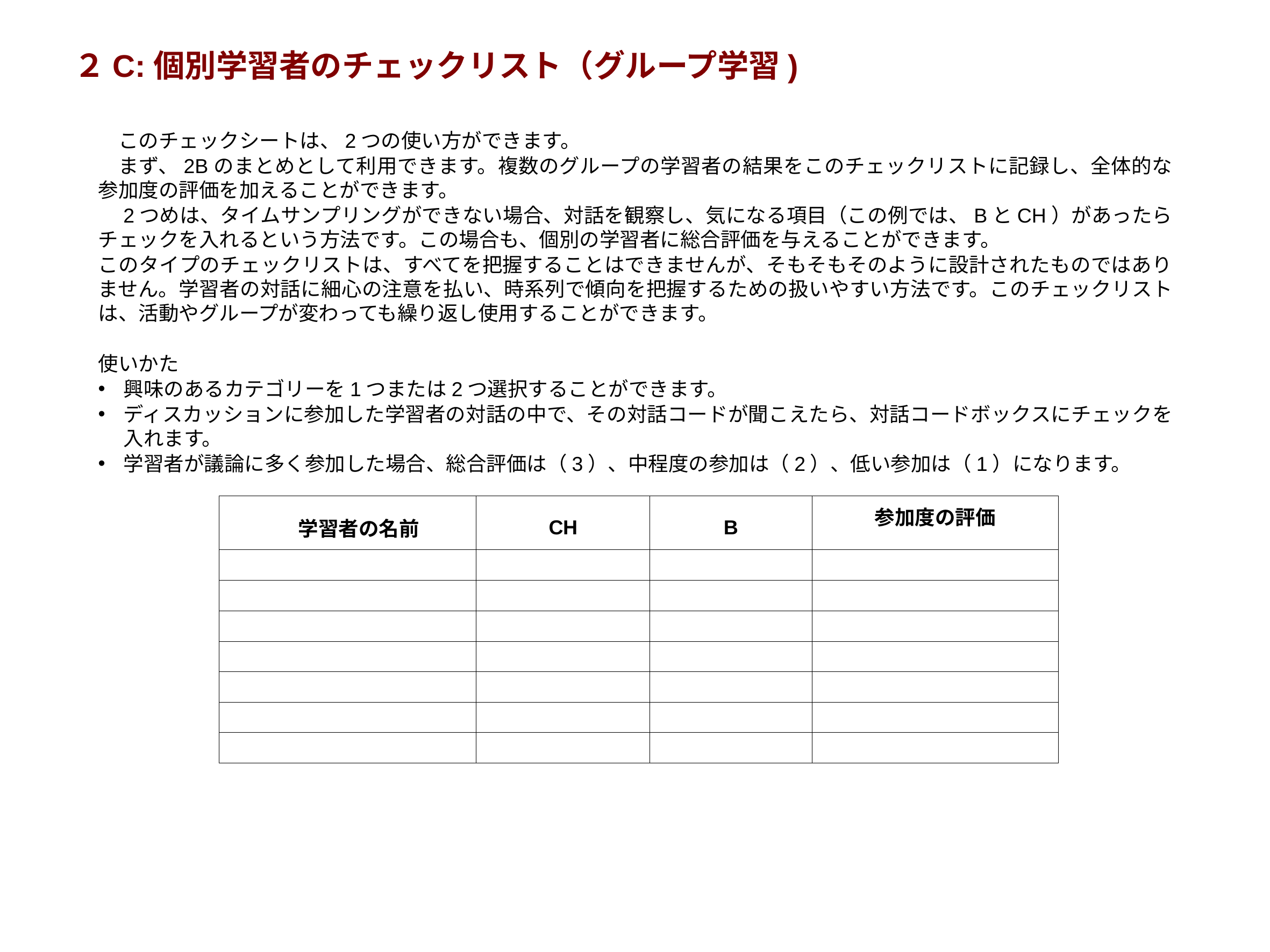

# ２C:個別学習者のチェックリスト（グループ学習)
　このチェックシートは、2つの使い方ができます。
　まず、2Bのまとめとして利用できます。複数のグループの学習者の結果をこのチェックリストに記録し、全体的な参加度の評価を加えることができます。
　2つめは、タイムサンプリングができない場合、対話を観察し、気になる項目（この例では、BとCH）があったらチェックを入れるという方法です。この場合も、個別の学習者に総合評価を与えることができます。
このタイプのチェックリストは、すべてを把握することはできませんが、そもそもそのように設計されたものではありません。学習者の対話に細心の注意を払い、時系列で傾向を把握するための扱いやすい方法です。このチェックリストは、活動やグループが変わっても繰り返し使用することができます。

使いかた
興味のあるカテゴリーを1つまたは2つ選択することができます。
ディスカッションに参加した学習者の対話の中で、その対話コードが聞こえたら、対話コードボックスにチェックを入れます。
学習者が議論に多く参加した場合、総合評価は（3）、中程度の参加は（2）、低い参加は（1）になります。
| 学習者の名前 | CH | B | 参加度の評価 |
| --- | --- | --- | --- |
|  |  |  |  |
|  |  |  |  |
|  |  |  |  |
|  |  |  |  |
|  |  |  |  |
|  |  |  |  |
|  |  |  |  |